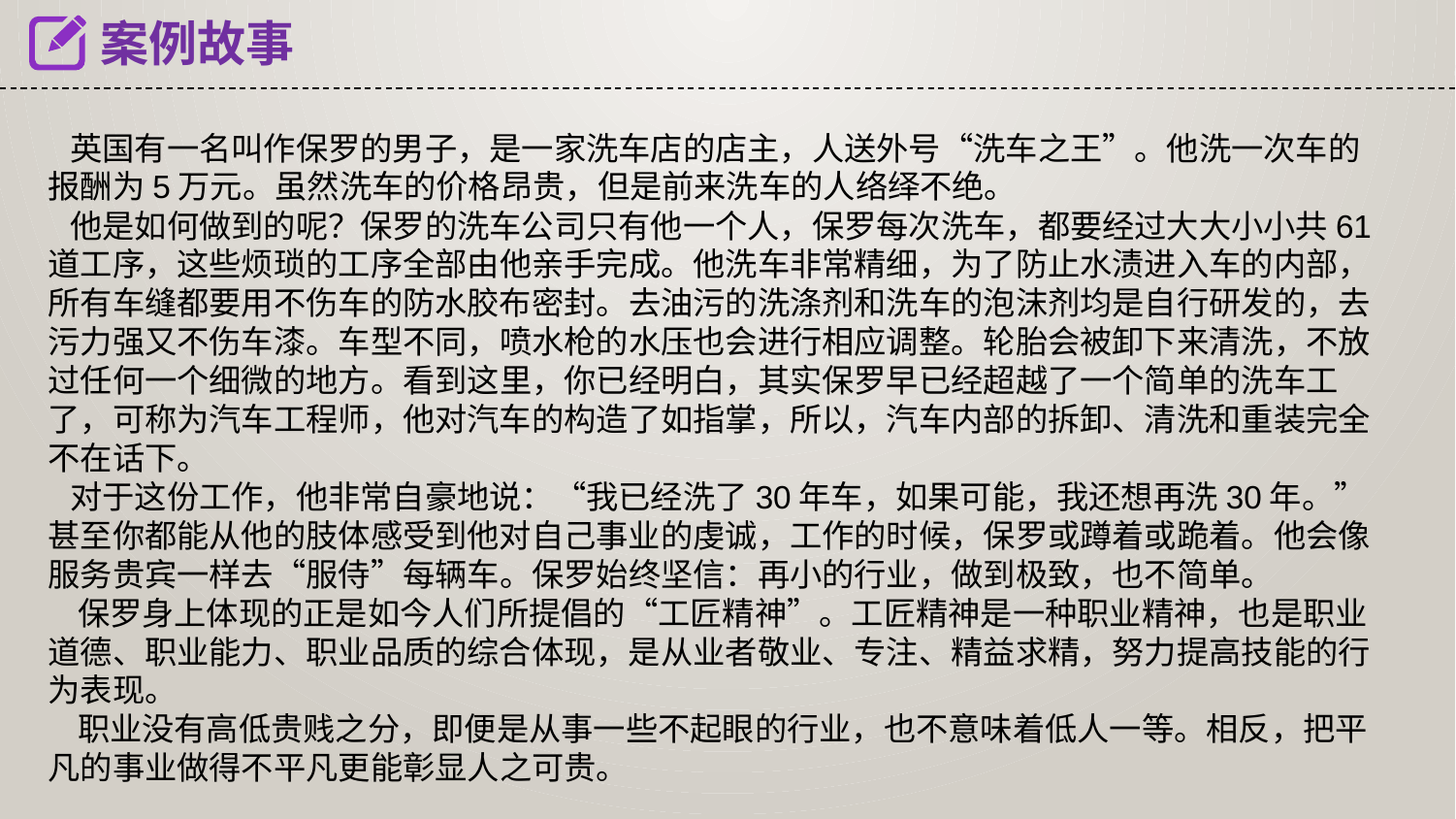

案例故事

  英国有一名叫作保罗的男子，是一家洗车店的店主，人送外号“洗车之王”。他洗一次车的报酬为5万元。虽然洗车的价格昂贵，但是前来洗车的人络绎不绝。
  他是如何做到的呢？保罗的洗车公司只有他一个人，保罗每次洗车，都要经过大大小小共61道工序，这些烦琐的工序全部由他亲手完成。他洗车非常精细，为了防止水渍进入车的内部，所有车缝都要用不伤车的防水胶布密封。去油污的洗涤剂和洗车的泡沫剂均是自行研发的，去污力强又不伤车漆。车型不同，喷水枪的水压也会进行相应调整。轮胎会被卸下来清洗，不放过任何一个细微的地方。看到这里，你已经明白，其实保罗早已经超越了一个简单的洗车工了，可称为汽车工程师，他对汽车的构造了如指掌，所以，汽车内部的拆卸、清洗和重装完全不在话下。
  对于这份工作，他非常自豪地说：“我已经洗了30年车，如果可能，我还想再洗30年。”甚至你都能从他的肢体感受到他对自己事业的虔诚，工作的时候，保罗或蹲着或跪着。他会像服务贵宾一样去“服侍”每辆车。保罗始终坚信：再小的行业，做到极致，也不简单。
   保罗身上体现的正是如今人们所提倡的“工匠精神”。工匠精神是一种职业精神，也是职业道德、职业能力、职业品质的综合体现，是从业者敬业、专注、精益求精，努力提高技能的行为表现。
   职业没有高低贵贱之分，即便是从事一些不起眼的行业，也不意味着低人一等。相反，把平凡的事业做得不平凡更能彰显人之可贵。
52